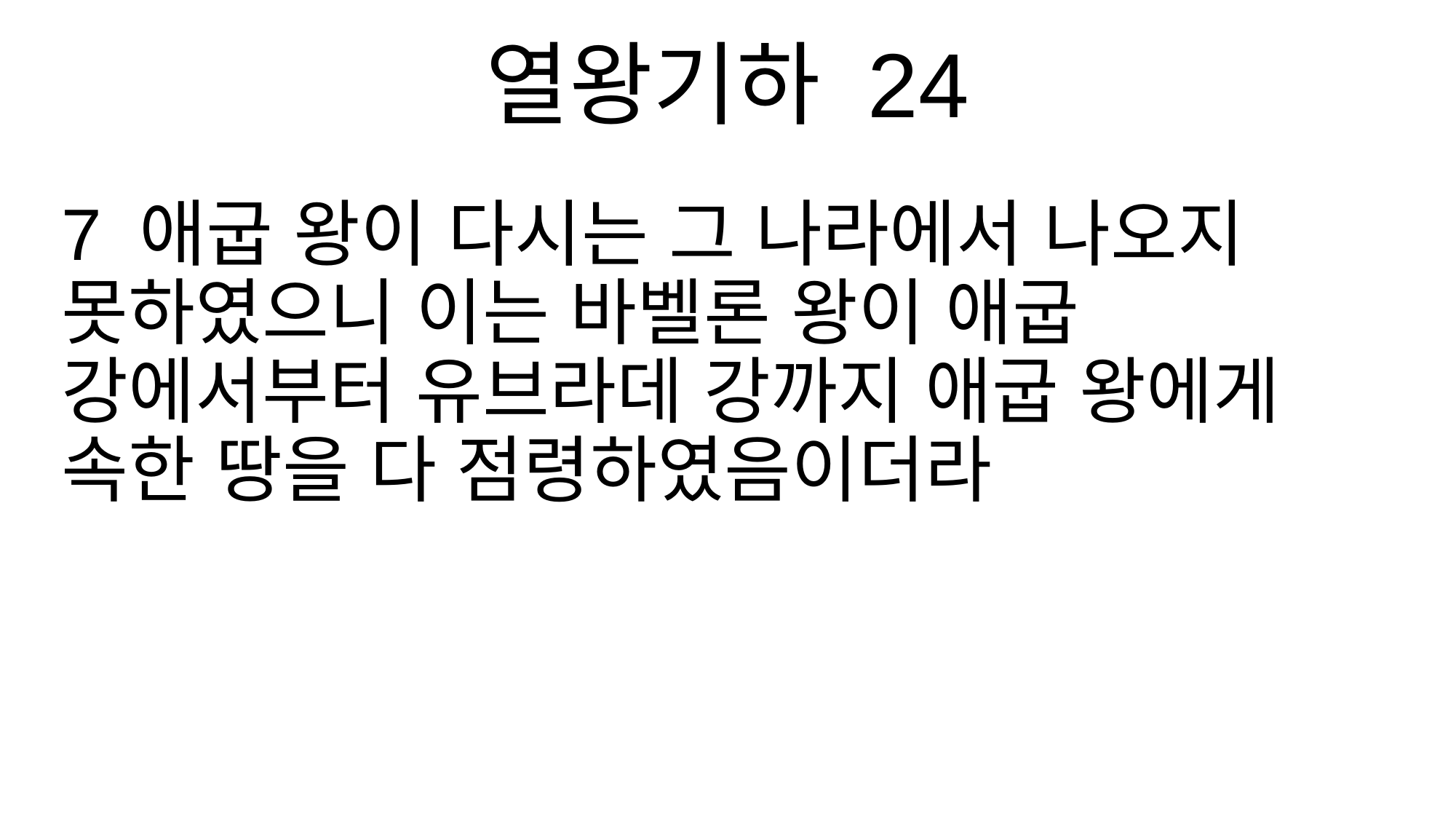

열왕기하 24
7 애굽 왕이 다시는 그 나라에서 나오지 못하였으니 이는 바벨론 왕이 애굽 강에서부터 유브라데 강까지 애굽 왕에게 속한 땅을 다 점령하였음이더라